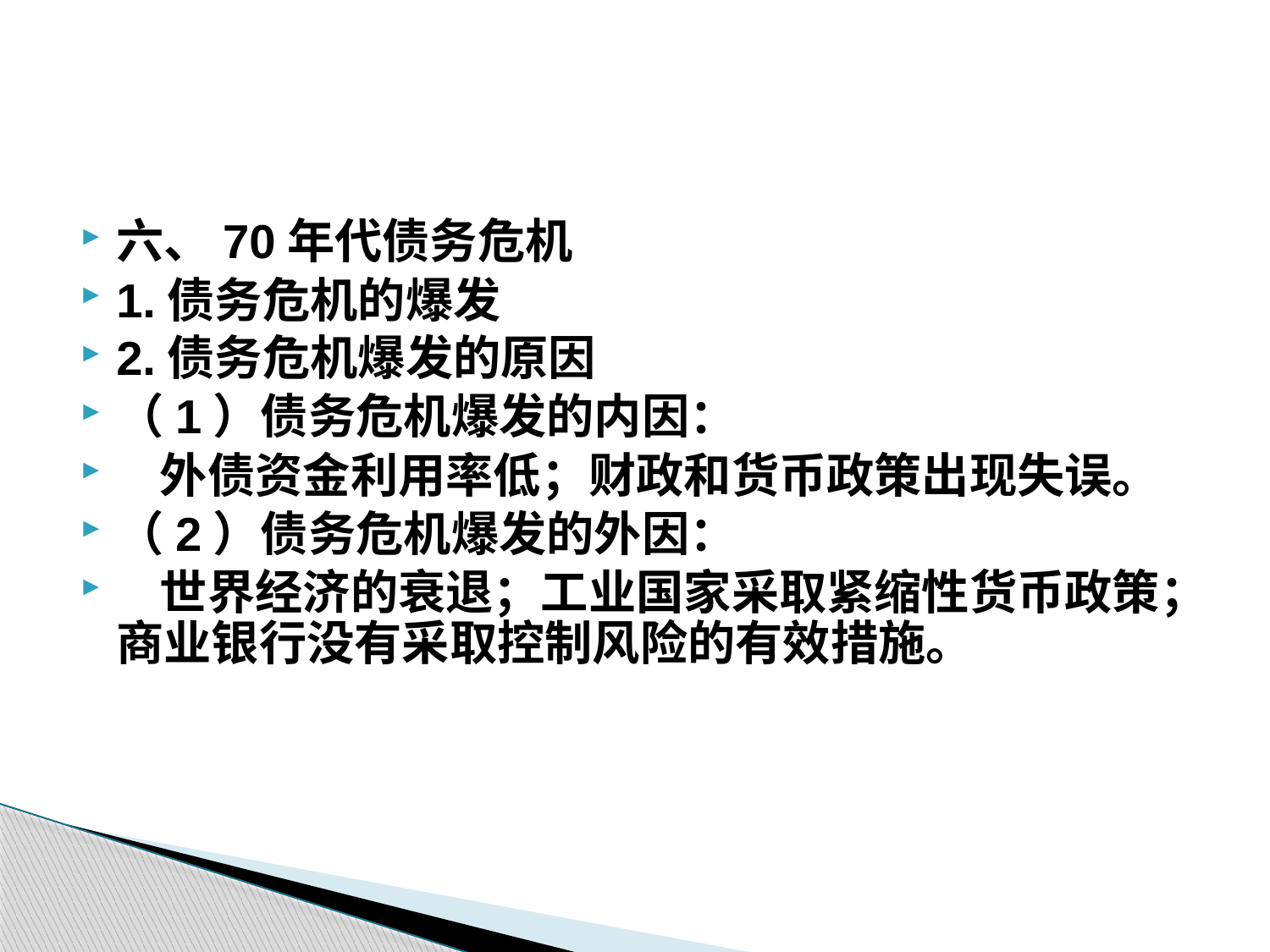

#
六、70年代债务危机
1.债务危机的爆发
2.债务危机爆发的原因
（1）债务危机爆发的内因：
   外债资金利用率低；财政和货币政策出现失误。
（2）债务危机爆发的外因：
   世界经济的衰退；工业国家采取紧缩性货币政策；商业银行没有采取控制风险的有效措施。